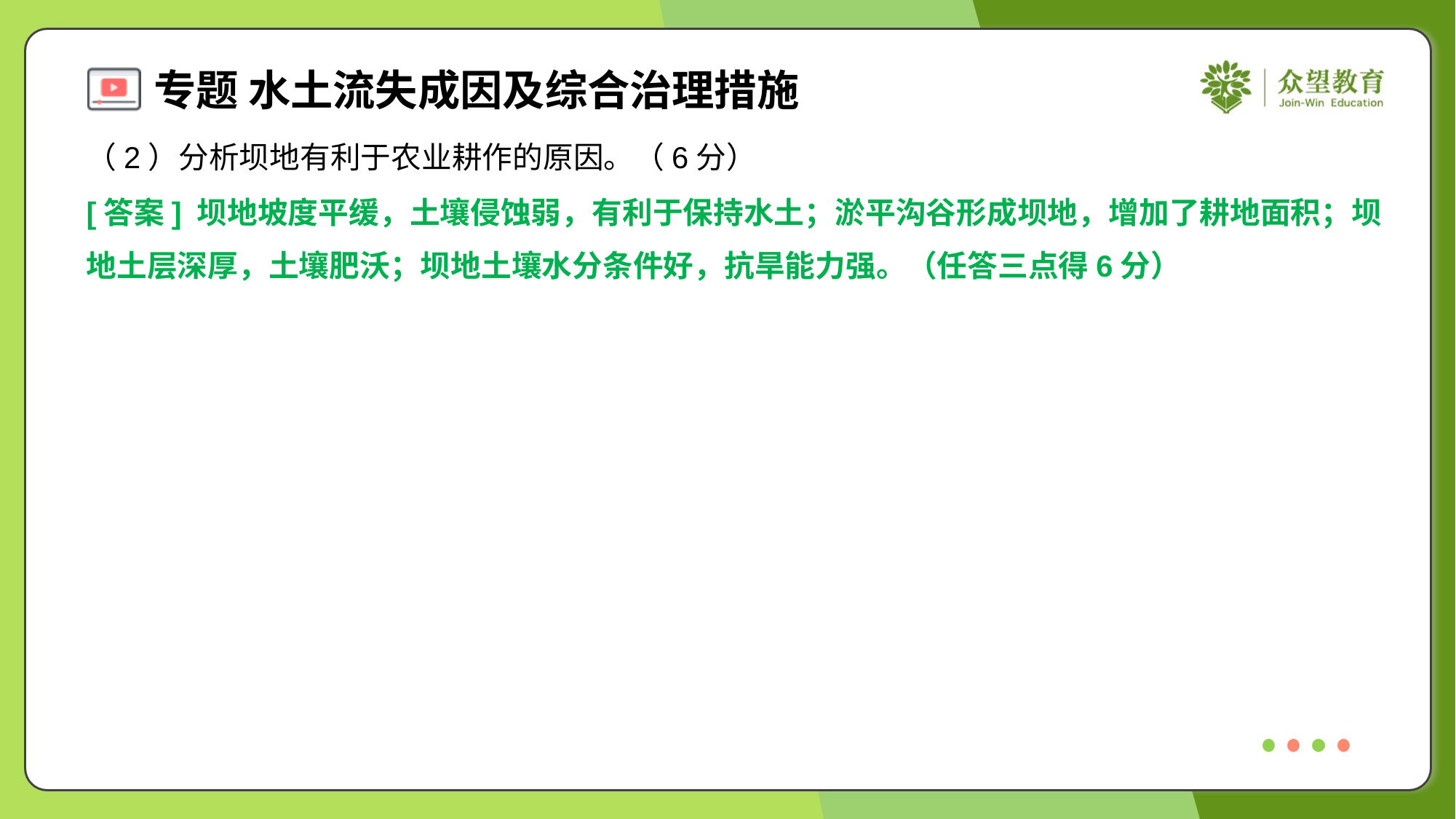

（2）分析坝地有利于农业耕作的原因。（6分）
[答案] 坝地坡度平缓，土壤侵蚀弱，有利于保持水土；淤平沟谷形成坝地，增加了耕地面积；坝
地土层深厚，土壤肥沃；坝地土壤水分条件好，抗旱能力强。（任答三点得6分）